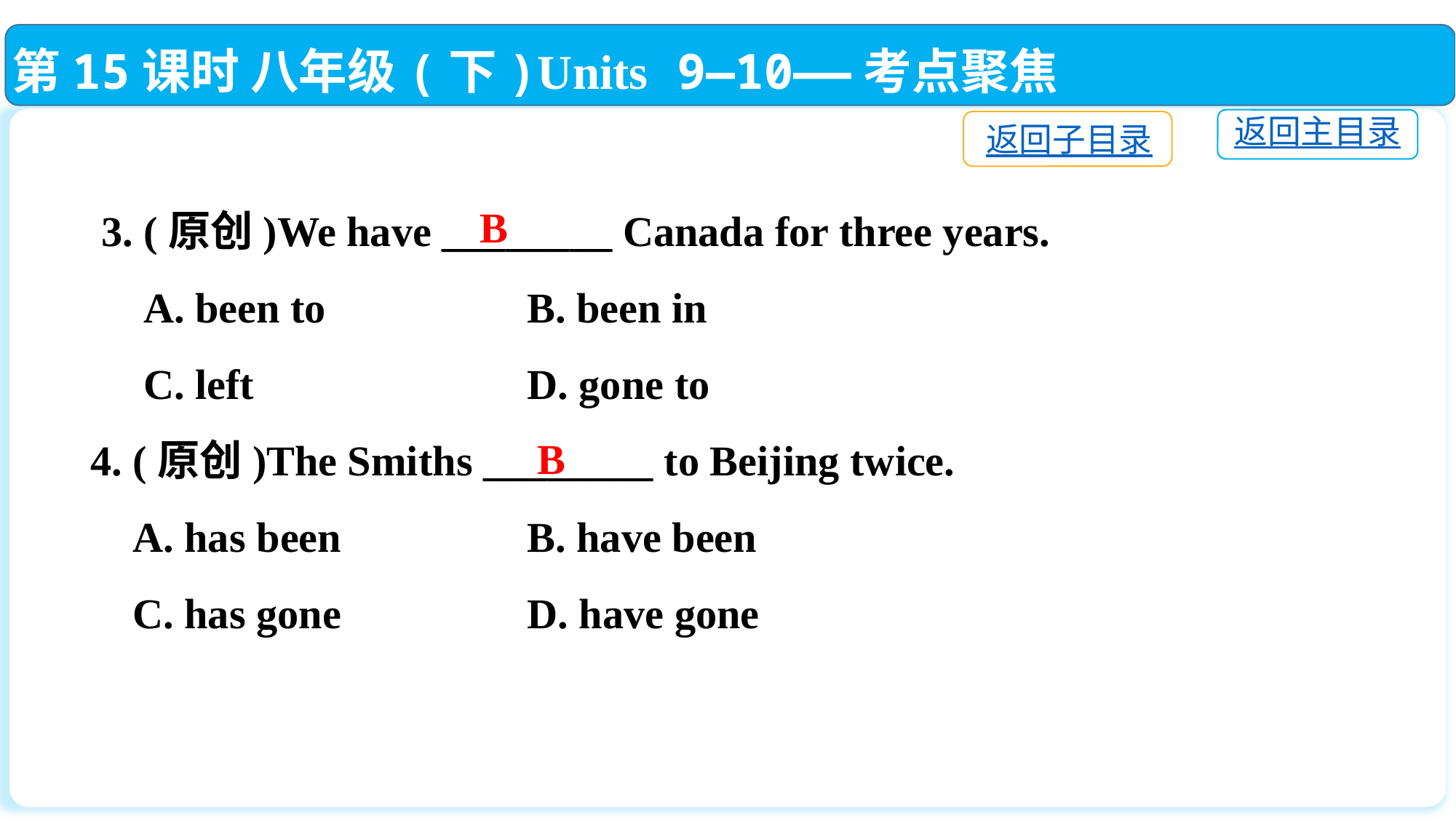

第15课时 八年级(下)Units 9—10——考点聚焦

返回主目录

返回子目录
 3. (原创)We have ________ Canada for three years.
     A. been to		B. been in
     C. left			D. gone to
4. (原创)The Smiths ________ to Beijing twice.
    A. has been		B. have been
    C. has gone		D. have gone
B
B